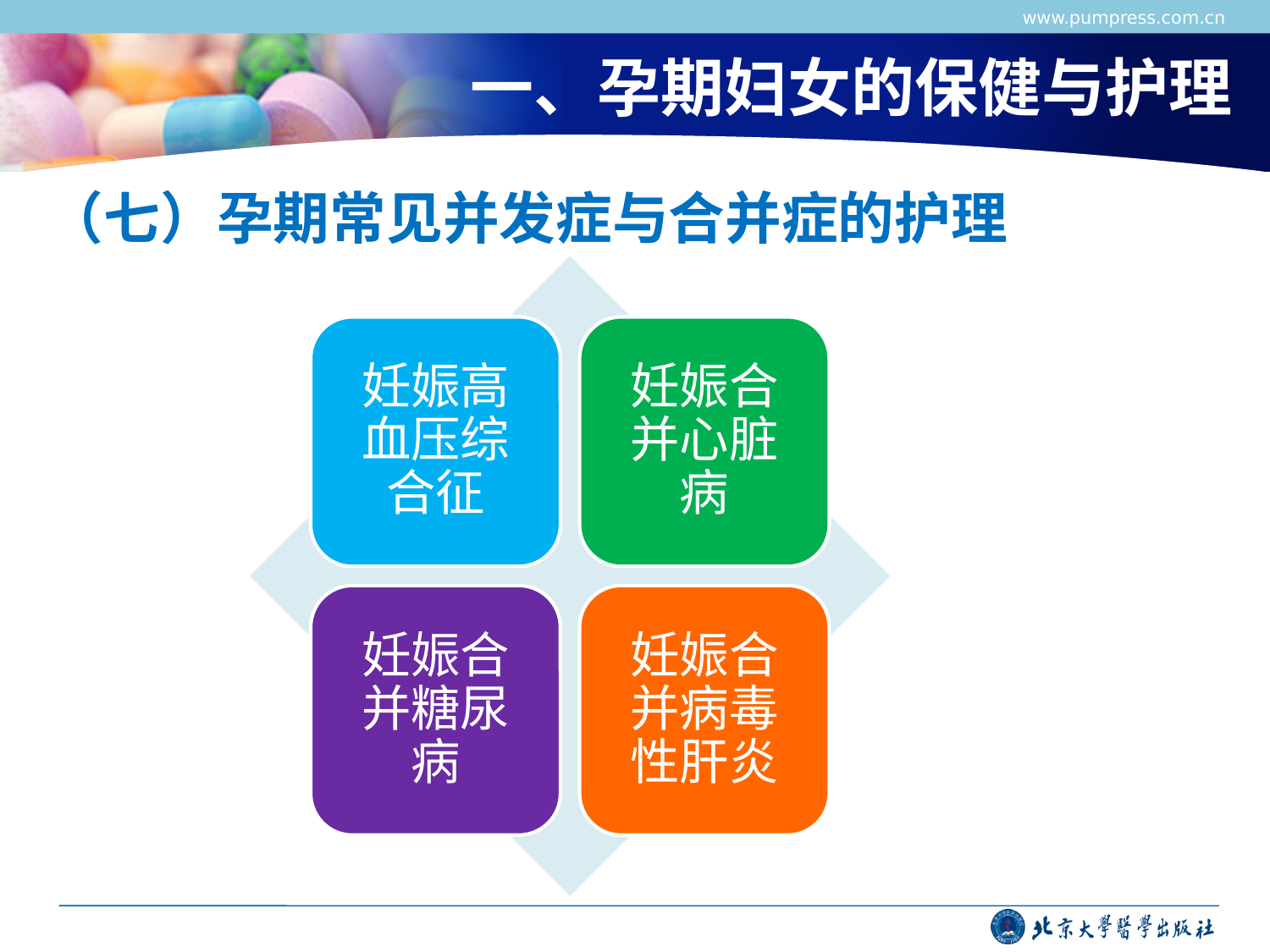

www.pumpress.com.cn
# 一、孕期妇女的保健与护理
（七）孕期常见并发症与合并症的护理
妊娠高血压综合征
妊娠合并心脏病
妊娠合并糖尿病
妊娠合并病毒性肝炎